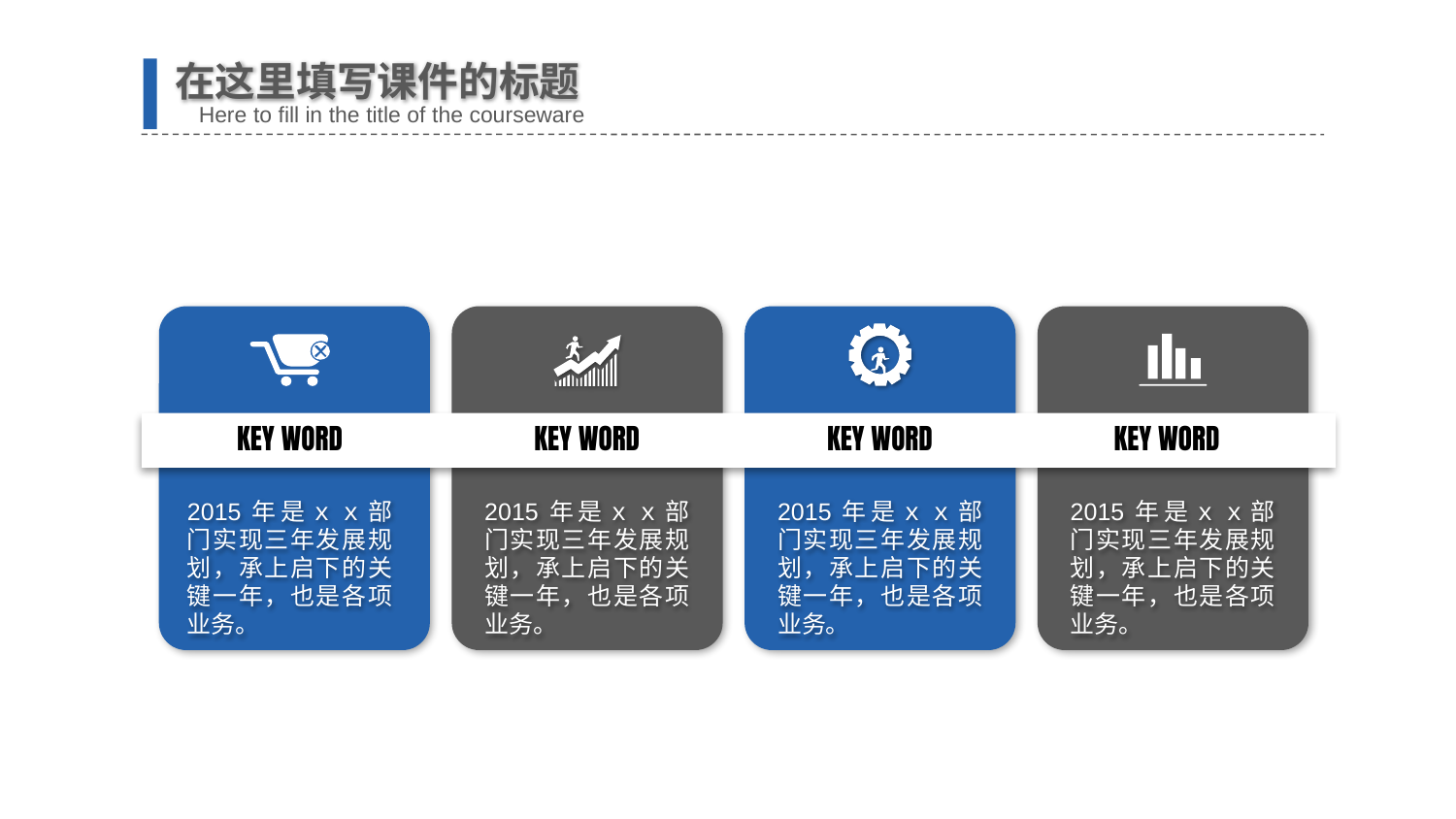

在这里填写课件的标题

Here to fill in the title of the courseware

KEY WORD
KEY WORD
KEY WORD
KEY WORD
2015年是ｘｘ部门实现三年发展规划，承上启下的关键一年，也是各项业务。
2015年是ｘｘ部门实现三年发展规划，承上启下的关键一年，也是各项业务。
2015年是ｘｘ部门实现三年发展规划，承上启下的关键一年，也是各项业务。
2015年是ｘｘ部门实现三年发展规划，承上启下的关键一年，也是各项业务。